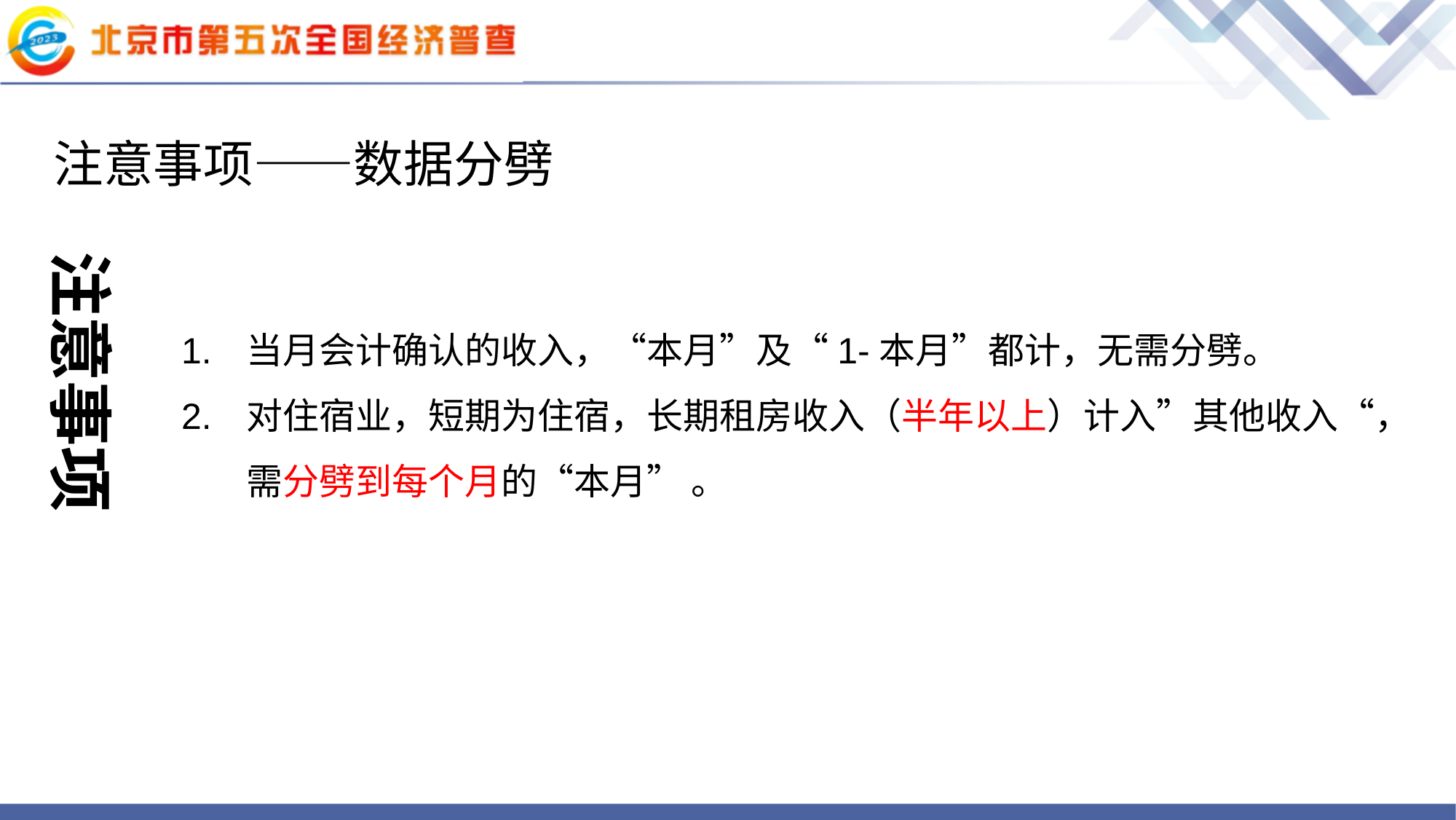

注意事项——数据分劈
注意事项
当月会计确认的收入，“本月”及“1-本月”都计，无需分劈。
对住宿业，短期为住宿，长期租房收入（半年以上）计入”其他收入“，需分劈到每个月的“本月” 。